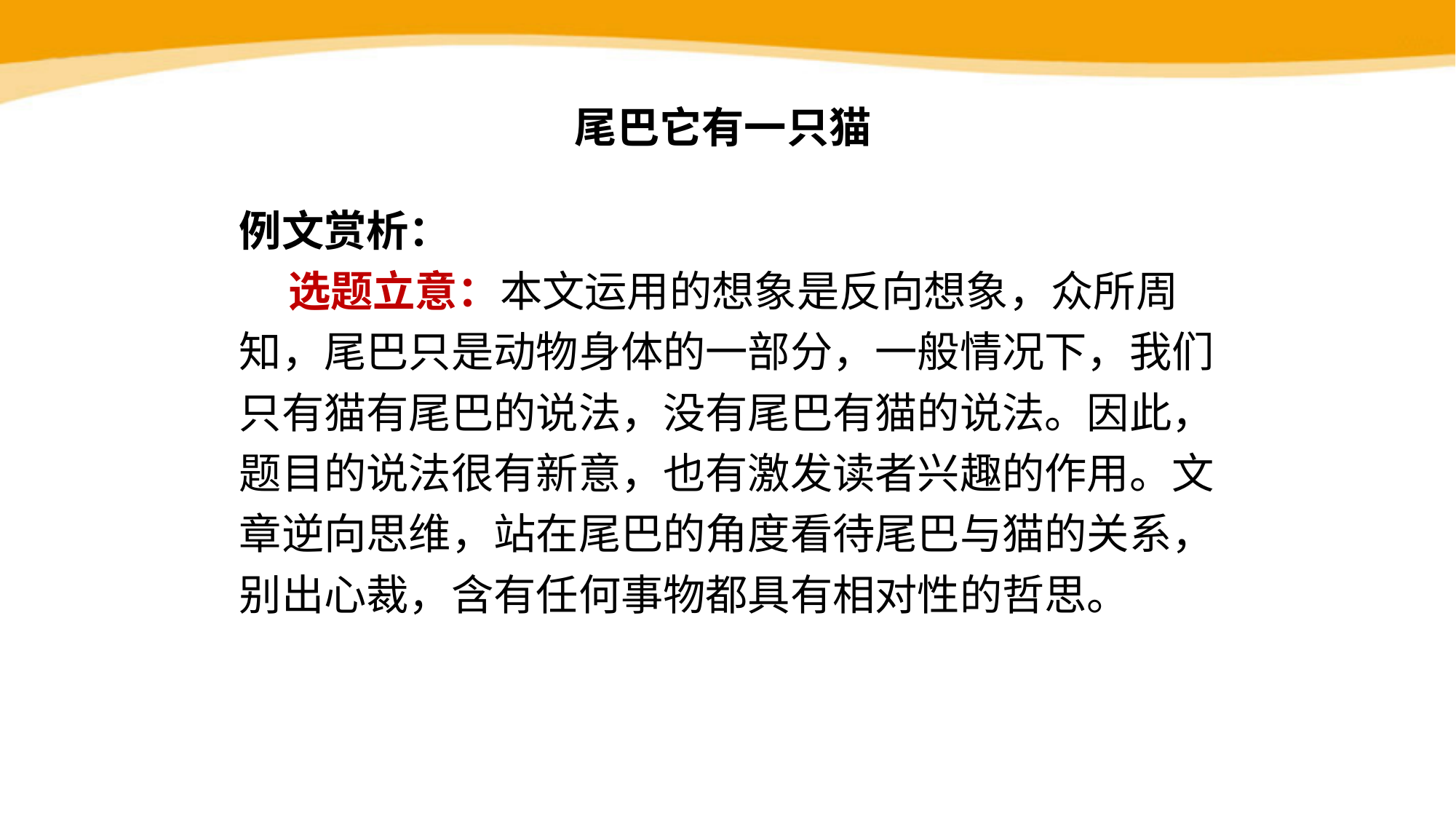

尾巴它有一只猫
例文赏析：
    选题立意：本文运用的想象是反向想象，众所周知，尾巴只是动物身体的一部分，一般情况下，我们只有猫有尾巴的说法，没有尾巴有猫的说法。因此，题目的说法很有新意，也有激发读者兴趣的作用。文章逆向思维，站在尾巴的角度看待尾巴与猫的关系，别出心裁，含有任何事物都具有相对性的哲思。